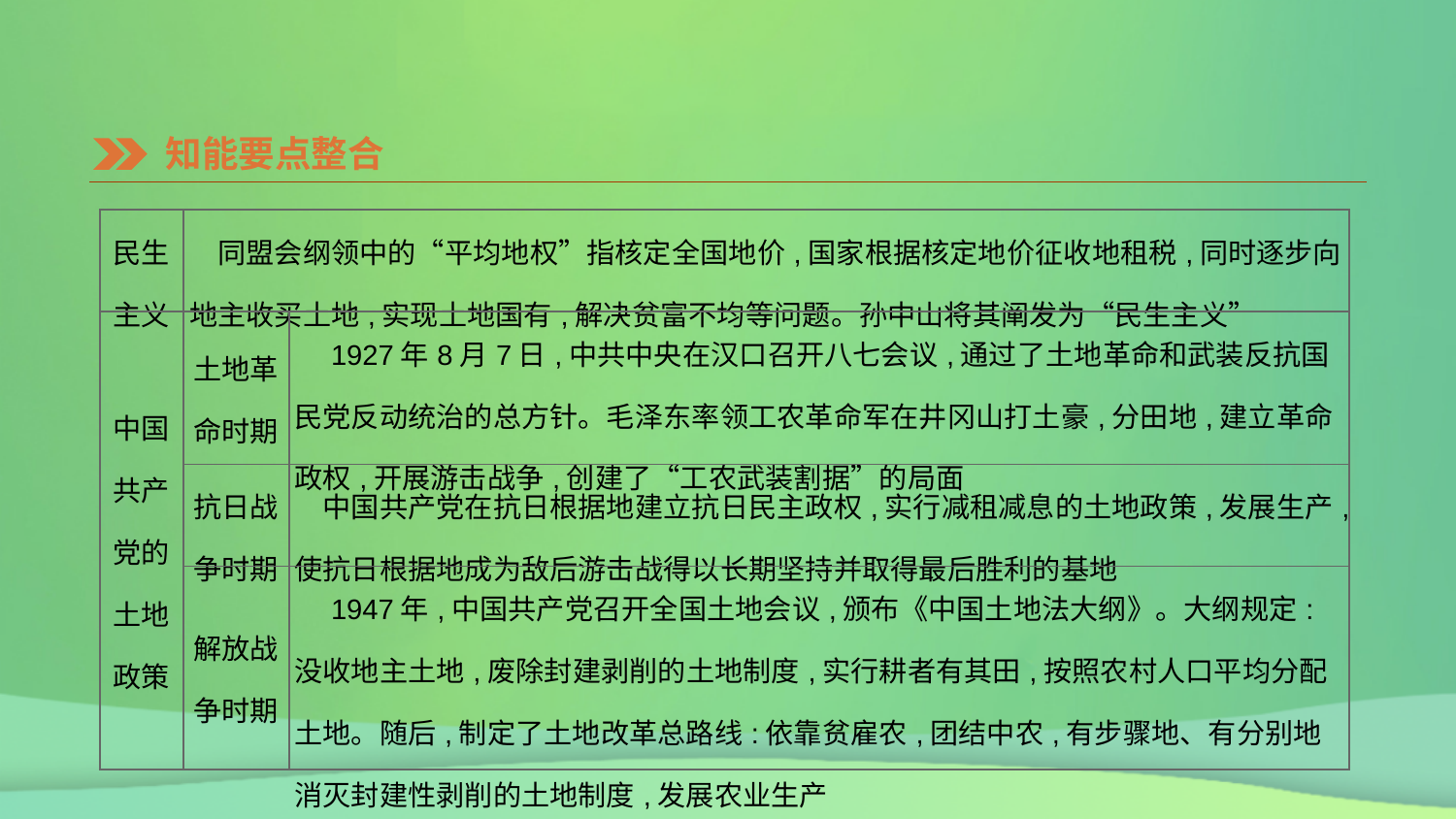

知能要点整合

| 民生主义 | 同盟会纲领中的“平均地权”指核定全国地价,国家根据核定地价征收地租税,同时逐步向地主收买土地,实现土地国有,解决贫富不均等问题。孙中山将其阐发为“民生主义” |  |
| --- | --- | --- |
| 中国共产党的土地 政策 | 土地革命时期 | 1927年8月7日,中共中央在汉口召开八七会议,通过了土地革命和武装反抗国民党反动统治的总方针。毛泽东率领工农革命军在井冈山打土豪,分田地,建立革命政权,开展游击战争,创建了“工农武装割据”的局面 |
|  | 抗日战争时期 | 中国共产党在抗日根据地建立抗日民主政权,实行减租减息的土地政策,发展生产,使抗日根据地成为敌后游击战得以长期坚持并取得最后胜利的基地 |
|  | 解放战争时期 | 1947年,中国共产党召开全国土地会议,颁布《中国土地法大纲》。大纲规定:没收地主土地,废除封建剥削的土地制度,实行耕者有其田,按照农村人口平均分配土地。随后,制定了土地改革总路线:依靠贫雇农,团结中农,有步骤地、有分别地消灭封建性剥削的土地制度,发展农业生产 |